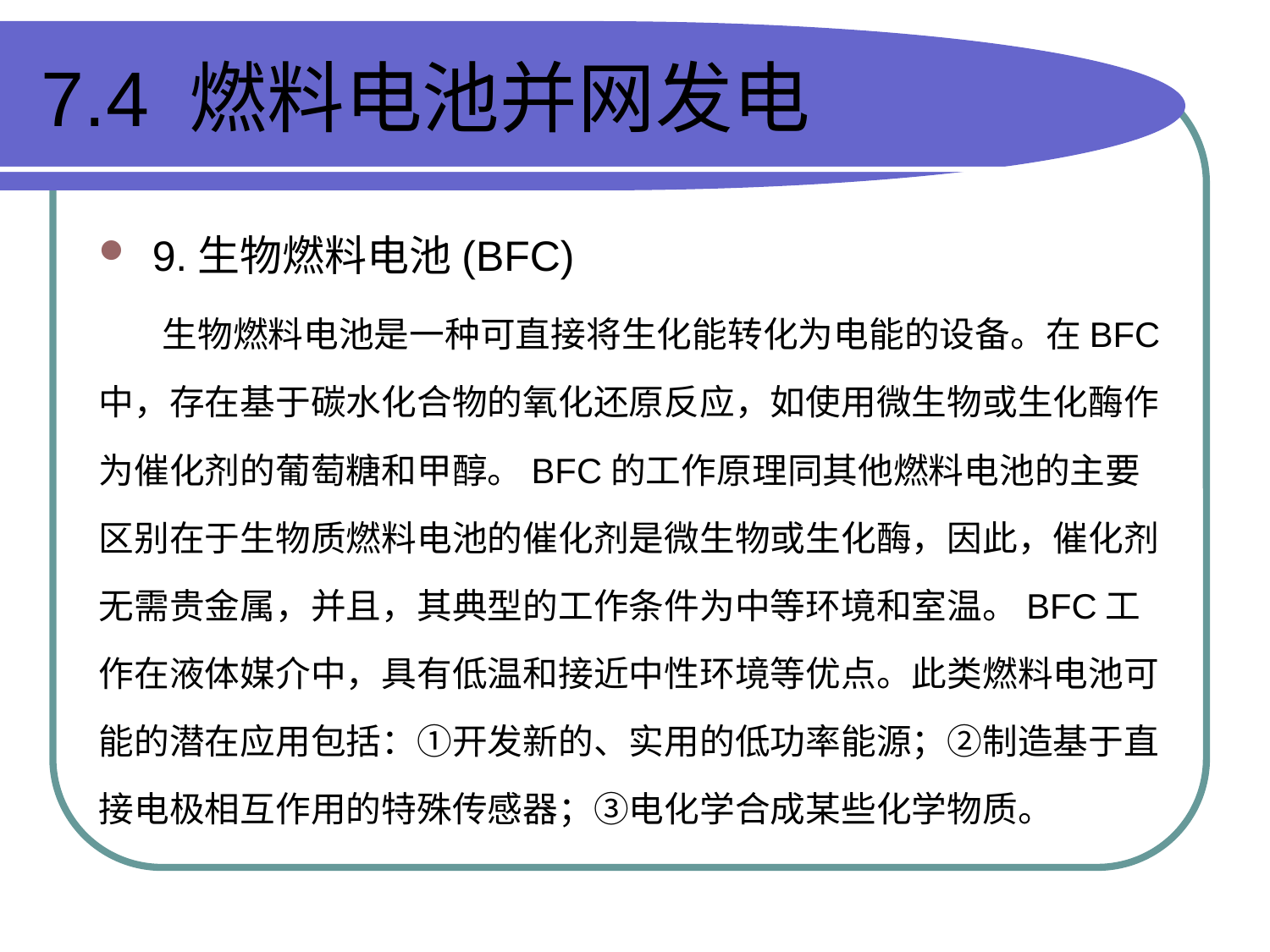

# 7.4 燃料电池并网发电
9.生物燃料电池(BFC)
       生物燃料电池是一种可直接将生化能转化为电能的设备。在BFC中，存在基于碳水化合物的氧化还原反应，如使用微生物或生化酶作为催化剂的葡萄糖和甲醇。BFC的工作原理同其他燃料电池的主要区别在于生物质燃料电池的催化剂是微生物或生化酶，因此，催化剂无需贵金属，并且，其典型的工作条件为中等环境和室温。BFC工作在液体媒介中，具有低温和接近中性环境等优点。此类燃料电池可能的潜在应用包括：①开发新的、实用的低功率能源；②制造基于直接电极相互作用的特殊传感器；③电化学合成某些化学物质。
181